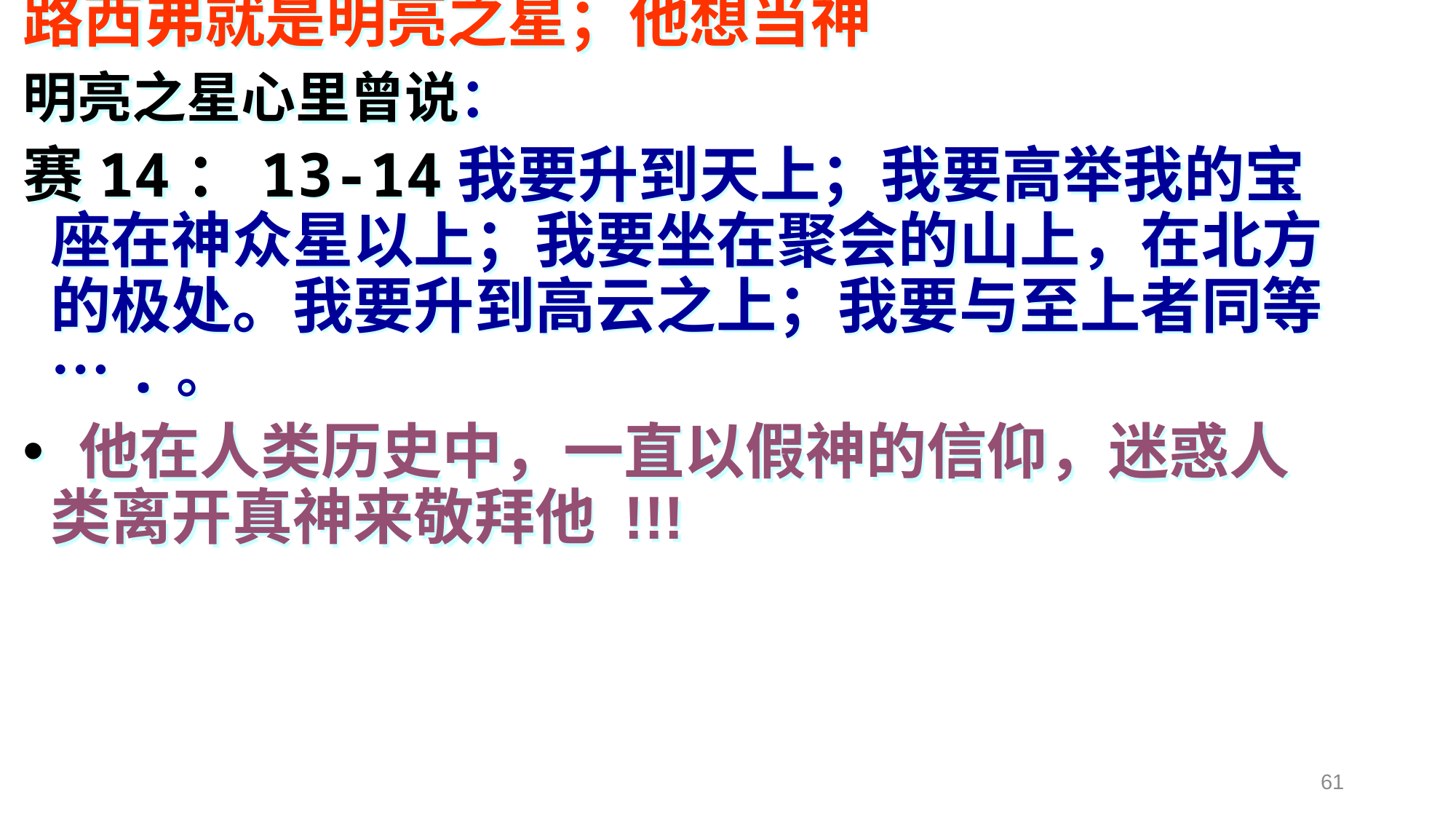

路西弗就是明亮之星；他想当神
明亮之星心里曾说：
赛14：13-14我要升到天上；我要高举我的宝座在神众星以上；我要坐在聚会的山上，在北方的极处。我要升到高云之上；我要与至上者同等….。
 他在人类历史中，一直以假神的信仰，迷惑人类离开真神来敬拜他 !!!
61